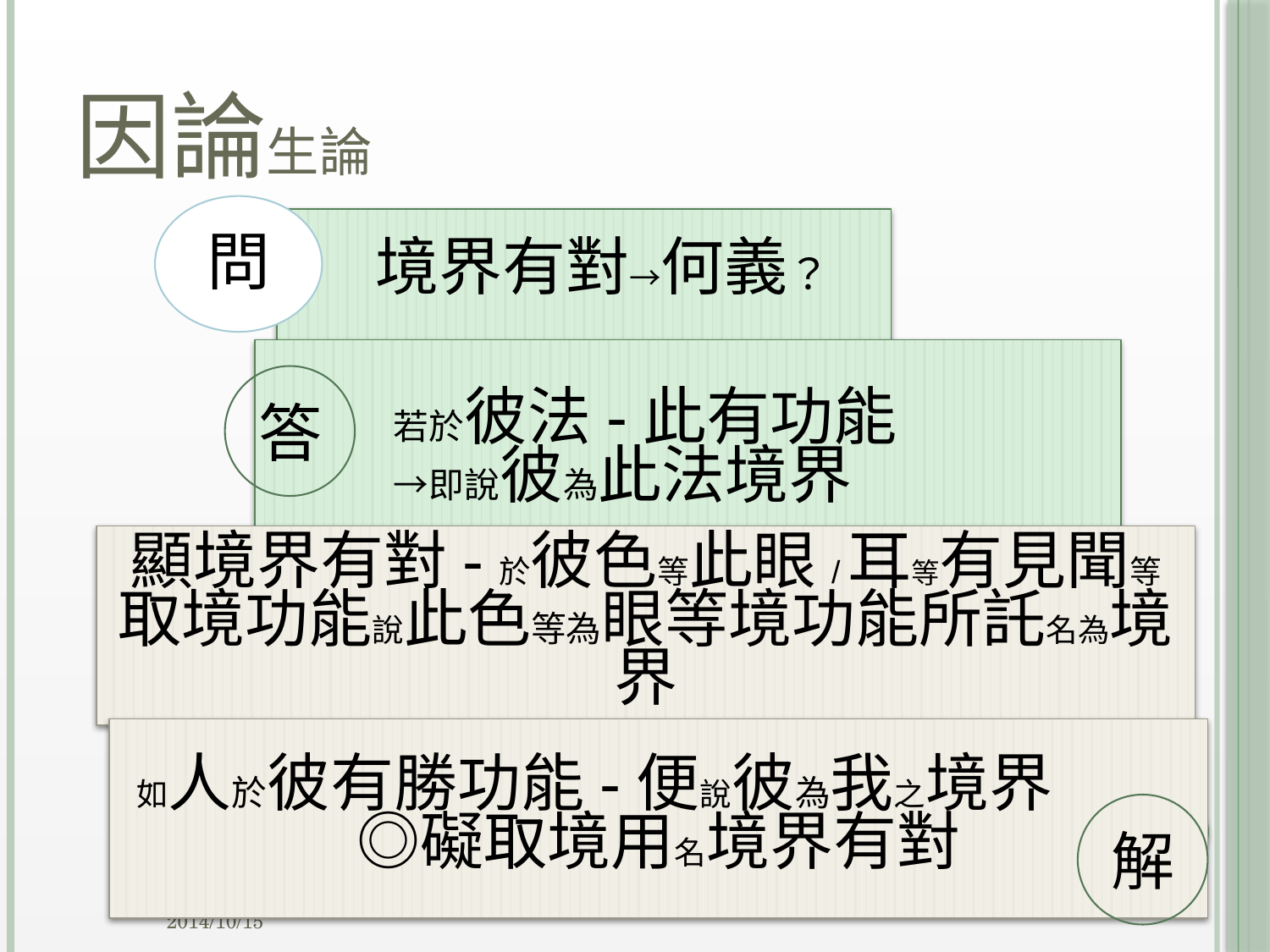

# 因論生論
境界有對→何義？
若於彼法-此有功能             →即說彼為此法境界
問
答
顯境界有對-於彼色等此眼/耳等有見聞等取境功能說此色等為眼等境功能所託名為境界
如人於彼有勝功能-便說彼為我之境界          ◎礙取境用名境界有對
解
15
2014/10/15